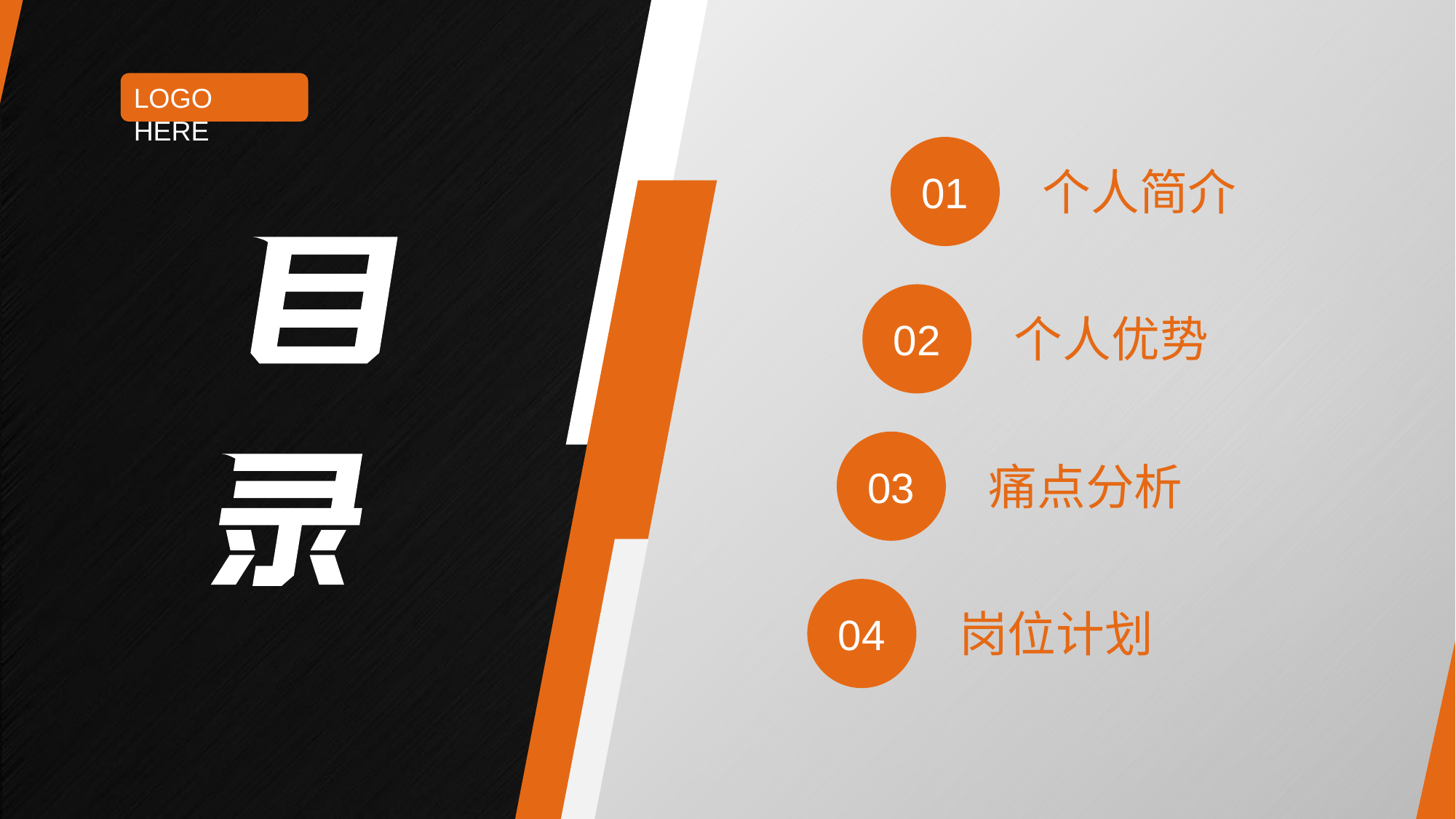

LOGO HERE
01
个人简介
02
个人优势
03
痛点分析
04
岗位计划